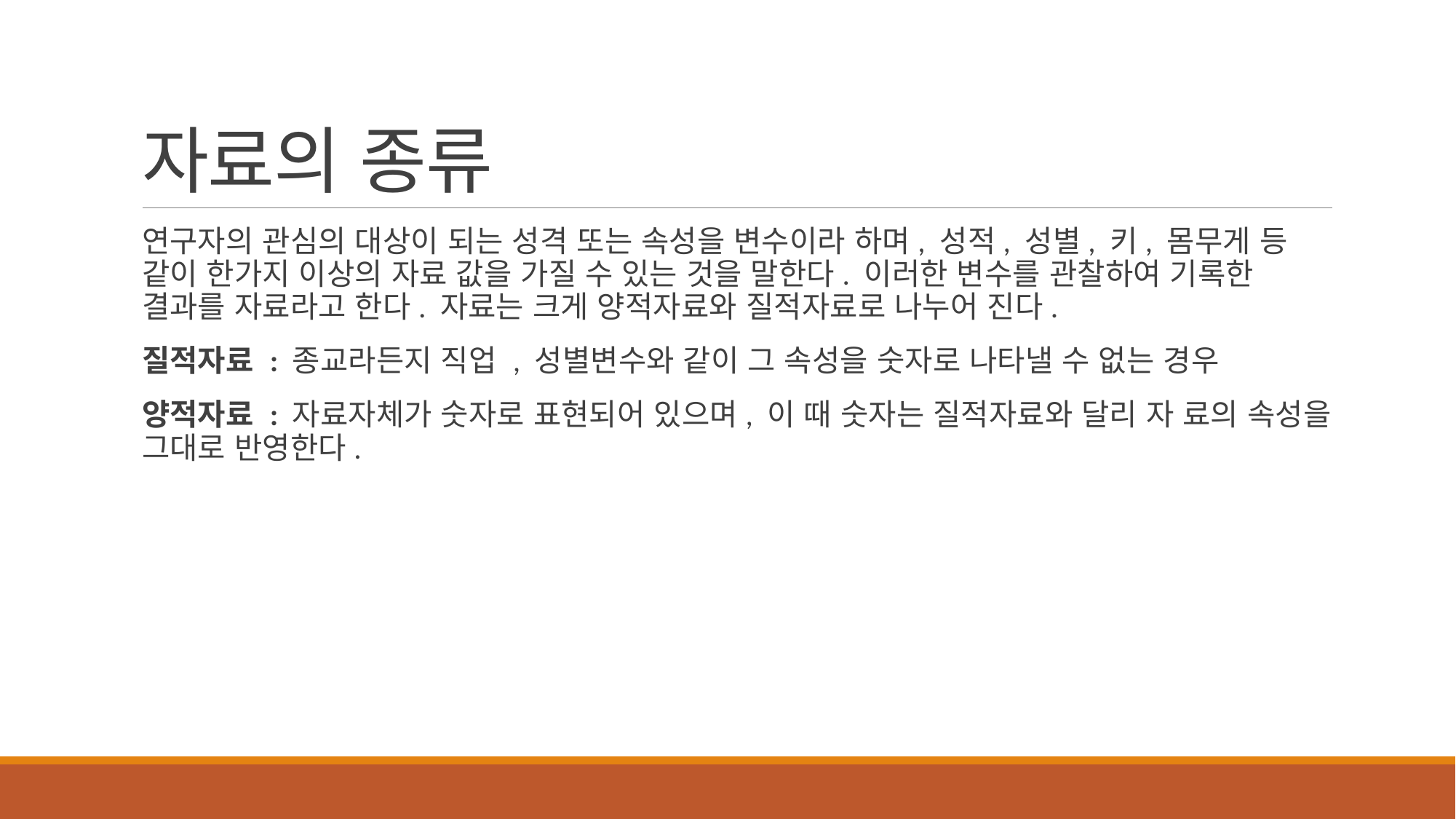

# 자료의 종류
연구자의 관심의 대상이 되는 성격 또는 속성을 변수이라 하며, 성적, 성별, 키, 몸무게 등 같이 한가지 이상의 자료 값을 가질 수 있는 것을 말한다. 이러한 변수를 관찰하여 기록한 결과를 자료라고 한다. 자료는 크게 양적자료와 질적자료로 나누어 진다.
질적자료 : 종교라든지 직업 , 성별변수와 같이 그 속성을 숫자로 나타낼 수 없는 경우
양적자료 : 자료자체가 숫자로 표현되어 있으며, 이 때 숫자는 질적자료와 달리 자 료의 속성을 그대로 반영한다.